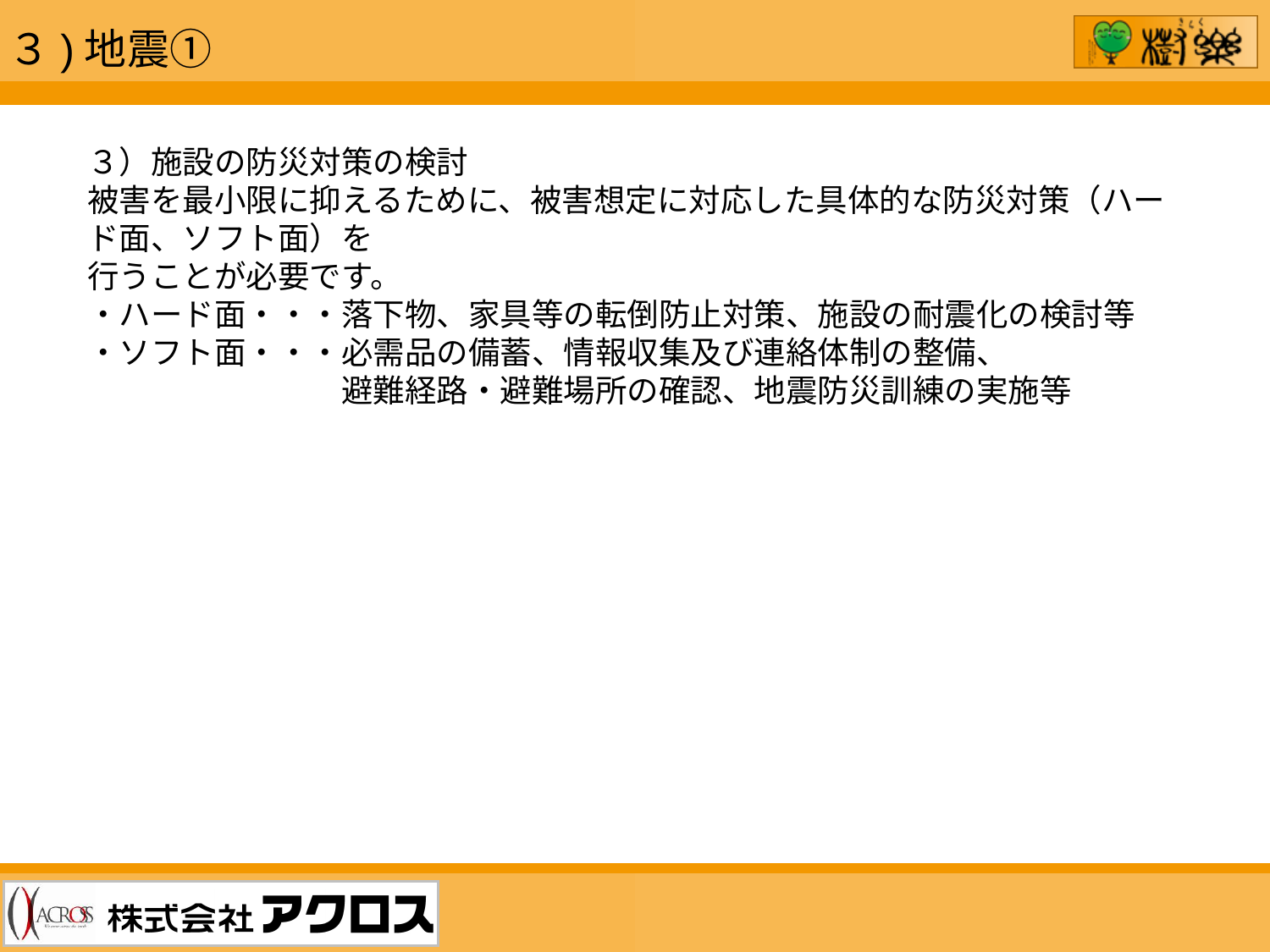

３)地震①
３）施設の防災対策の検討
被害を最小限に抑えるために、被害想定に対応した具体的な防災対策（ハード面、ソフト面）を
行うことが必要です。
・ハード面・・・落下物、家具等の転倒防止対策、施設の耐震化の検討等
・ソフト面・・・必需品の備蓄、情報収集及び連絡体制の整備、
　　　　　　　　避難経路・避難場所の確認、地震防災訓練の実施等